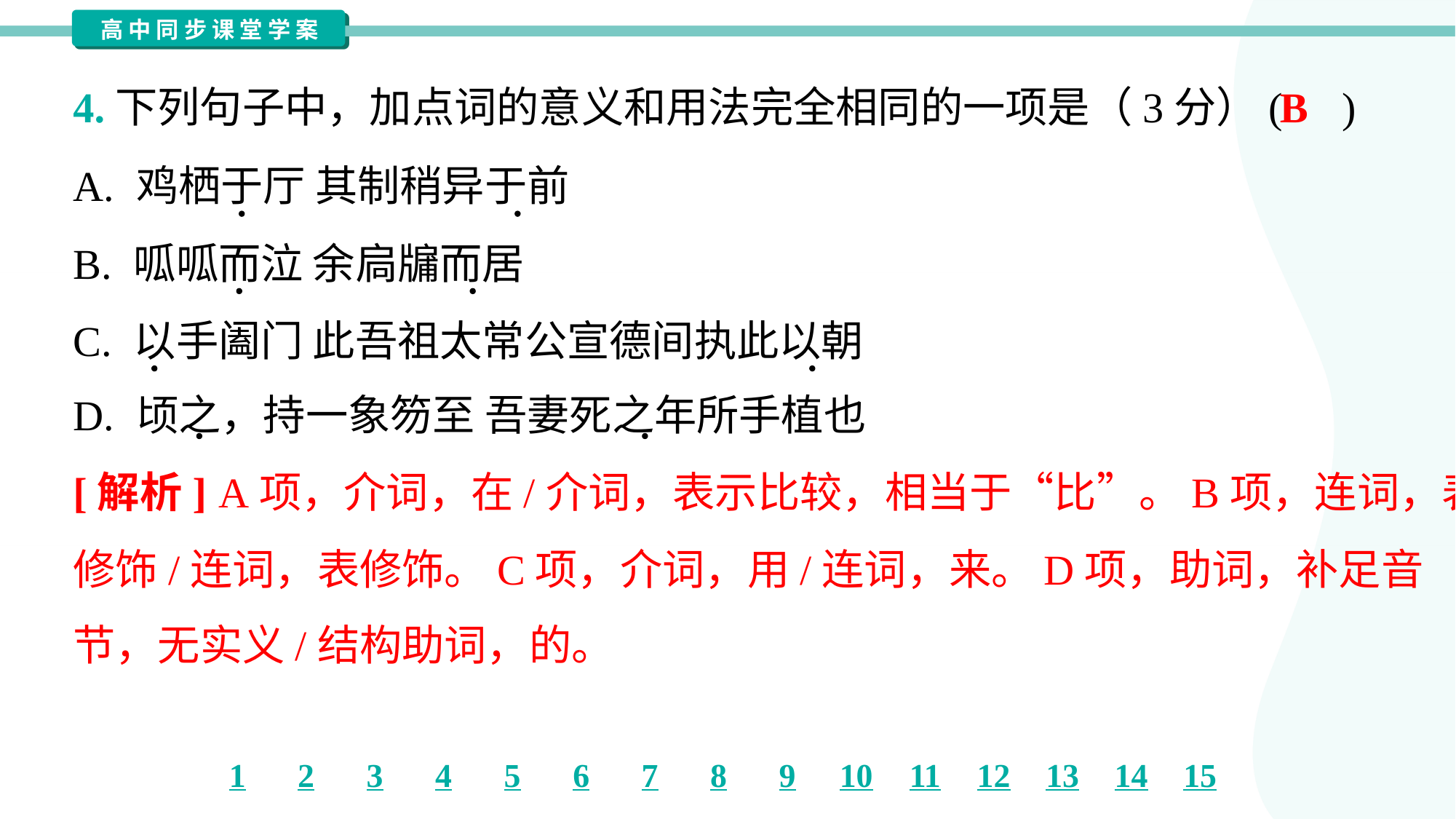

B
4.下列句子中，加点词的意义和用法完全相同的一项是（3分）(     )
A. 鸡栖于厅 其制稍异于前
B. 呱呱而泣 余扃牖而居
C. 以手阖门 此吾祖太常公宣德间执此以朝
D. 顷之，持一象笏至 吾妻死之年所手植也

[解析] A项，介词，在/介词，表示比较，相当于“比”。B项，连词，表
修饰/连词，表修饰。C项，介词，用/连词，来。D项，助词，补足音
节，无实义/结构助词，的。